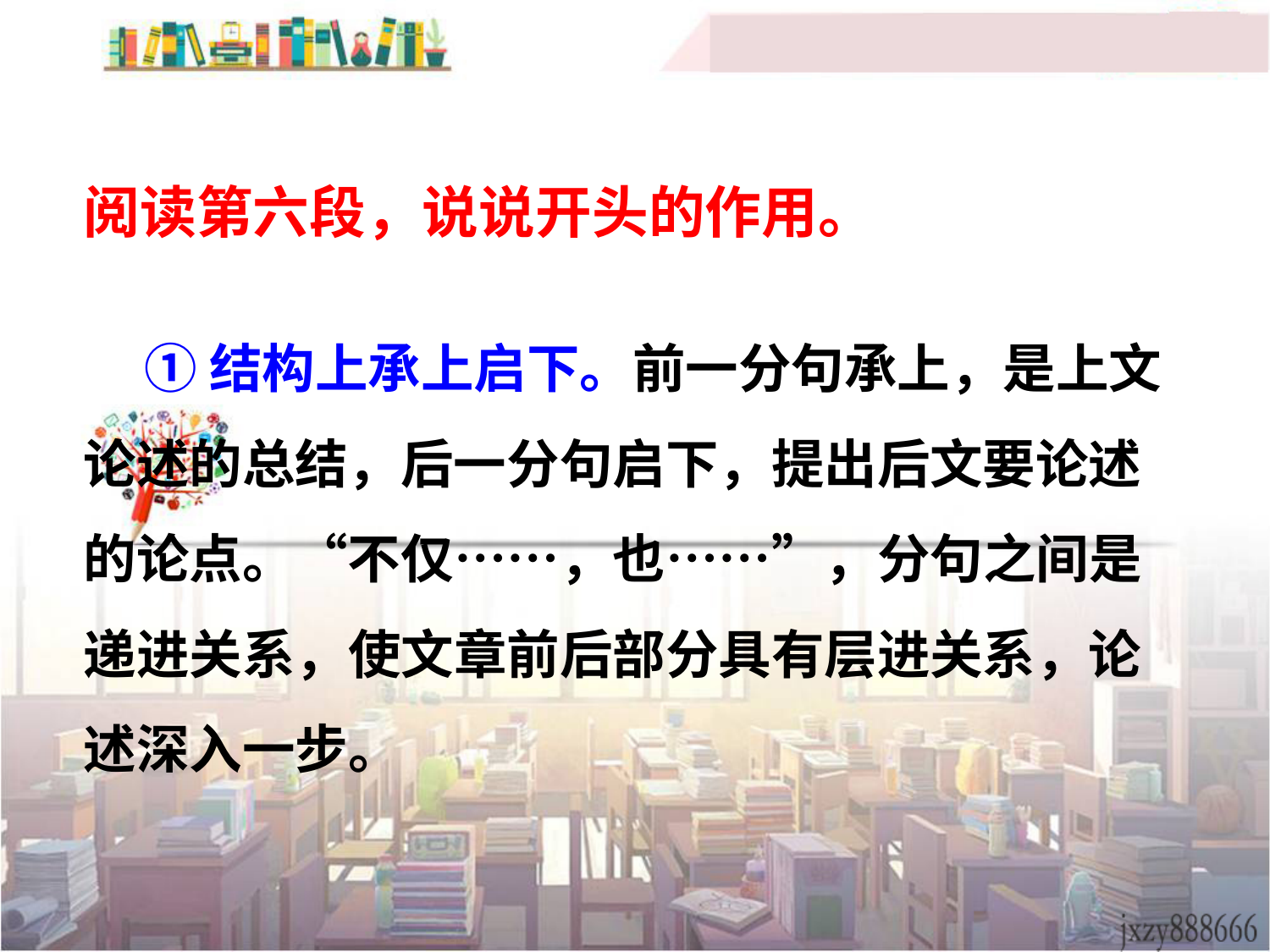

阅读第六段，说说开头的作用。
     ①结构上承上启下。前一分句承上，是上文论述的总结，后一分句启下，提出后文要论述的论点。“不仅……，也……”，分句之间是递进关系，使文章前后部分具有层进关系，论述深入一步。